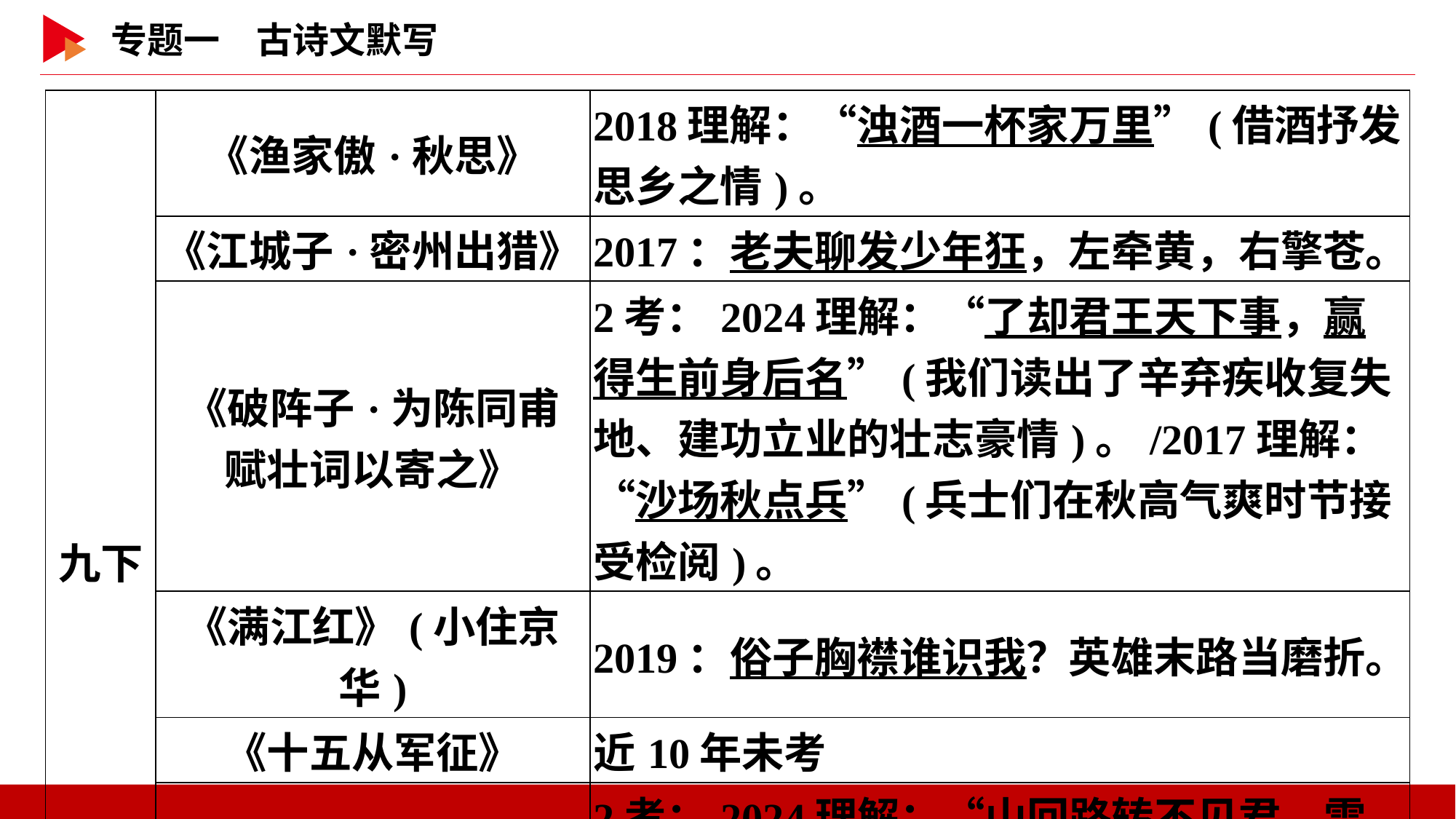

| 九下 | 《渔家傲·秋思》 | 2018理解：“浊酒一杯家万里”(借酒抒发思乡之情)。 |
| --- | --- | --- |
|  | 《江城子·密州出猎》 | 2017：老夫聊发少年狂，左牵黄，右擎苍。 |
|  | 《破阵子·为陈同甫 赋壮词以寄之》 | 2考：2024理解：“了却君王天下事，赢得生前身后名”(我们读出了辛弃疾收复失地、建功立业的壮志豪情)。/2017理解：“沙场秋点兵”(兵士们在秋高气爽时节接受检阅)。 |
|  | 《满江红》(小住京华) | 2019：俗子胸襟谁识我？英雄末路当磨折。 |
|  | 《十五从军征》 | 近10年未考 |
|  | 《白雪歌送武 判官归京》 | 2考：2024理解：“山回路转不见君，雪上空留马行处”(友人离开后诗人的深情凝望，寓情于景，言有尽而意无穷)。/2020：忽如一夜春风来，千树万树梨花开。 |